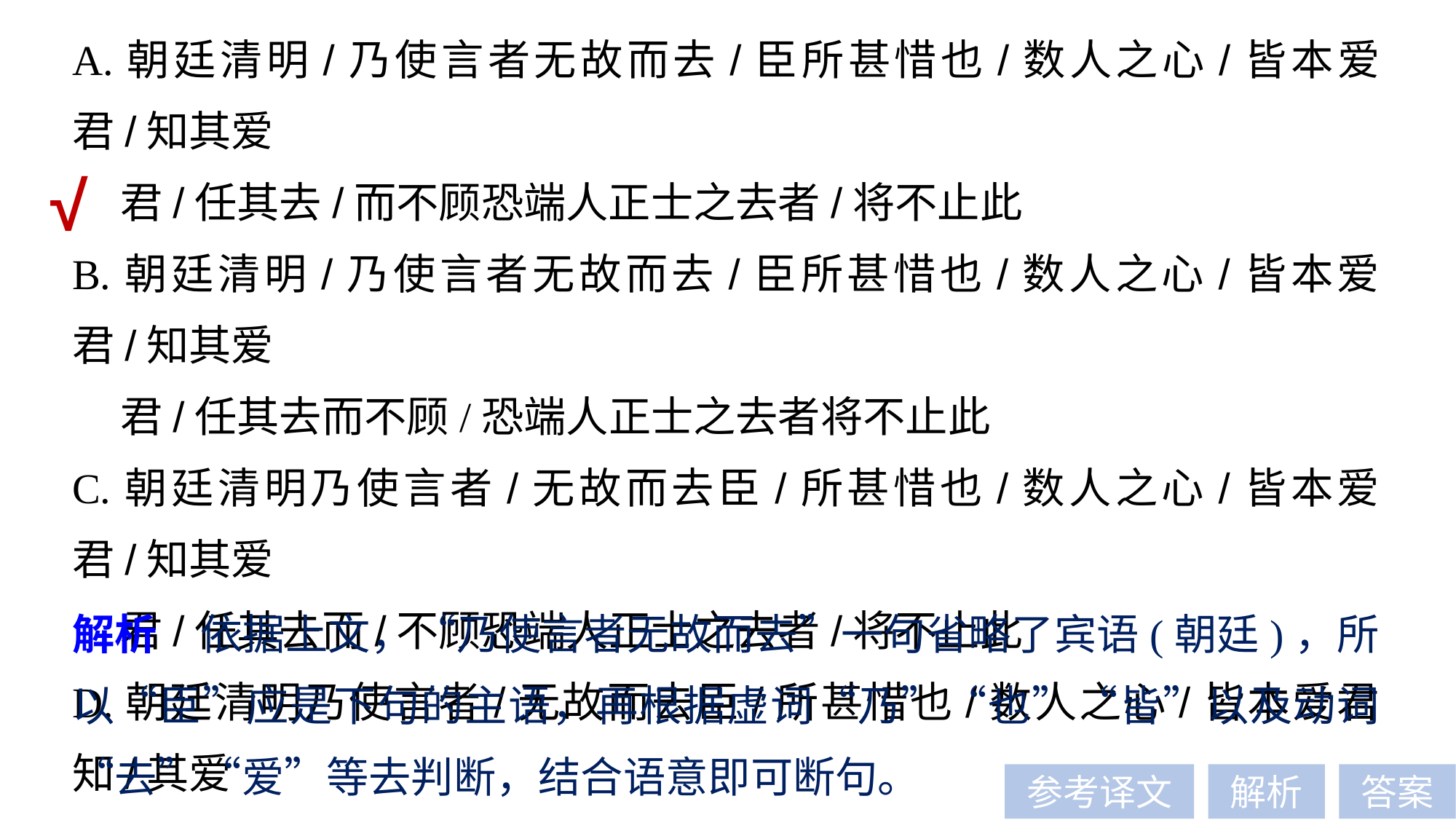

A.朝廷清明/乃使言者无故而去/臣所甚惜也/数人之心/皆本爱君/知其爱
    君/任其去/而不顾恐端人正士之去者/将不止此
B.朝廷清明/乃使言者无故而去/臣所甚惜也/数人之心/皆本爱君/知其爱
    君/任其去而不顾/恐端人正士之去者将不止此
C.朝廷清明乃使言者/无故而去臣/所甚惜也/数人之心/皆本爱君/知其爱
    君/任其去而/不顾恐端人正士之去者/将不止此
D.朝廷清明乃使言者/无故而去臣/所甚惜也/数人之心/皆本爱君知/其爱
    君任其去/而不顾/恐端人正士之去者将不止此
√
解析　依据上文，“乃使言者无故而去”一句省略了宾语(朝廷)，所以“臣”应是下句的主语，再根据虚词“乃”“也”“皆”以及动词“去”“爱”等去判断，结合语意即可断句。
参考译文
解析
答案